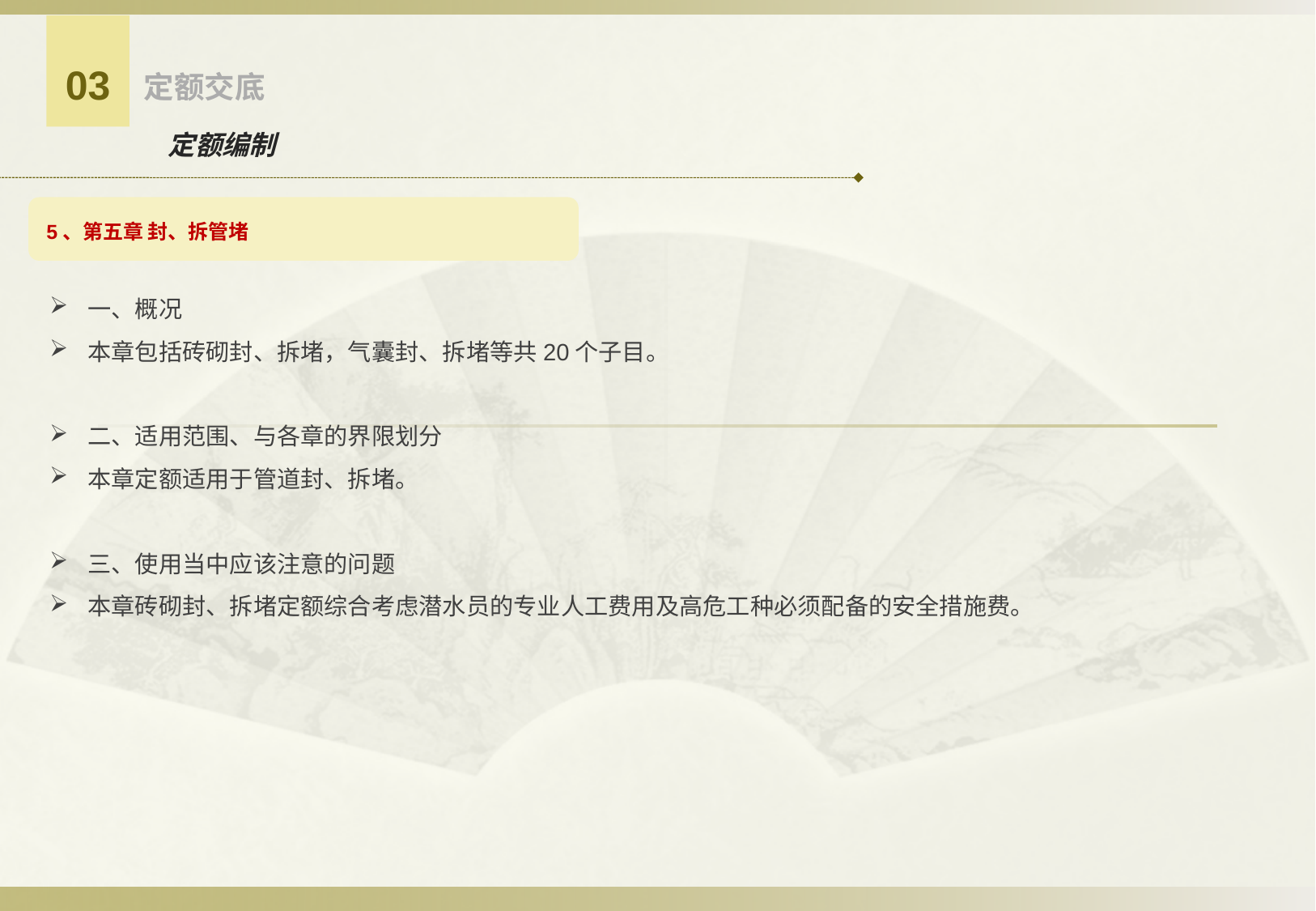

03
定额交底
定额编制

5、第五章 封、拆管堵
一、概况
本章包括砖砌封、拆堵，气囊封、拆堵等共20个子目。

二、适用范围、与各章的界限划分
本章定额适用于管道封、拆堵。

三、使用当中应该注意的问题
本章砖砌封、拆堵定额综合考虑潜水员的专业人工费用及高危工种必须配备的安全措施费。